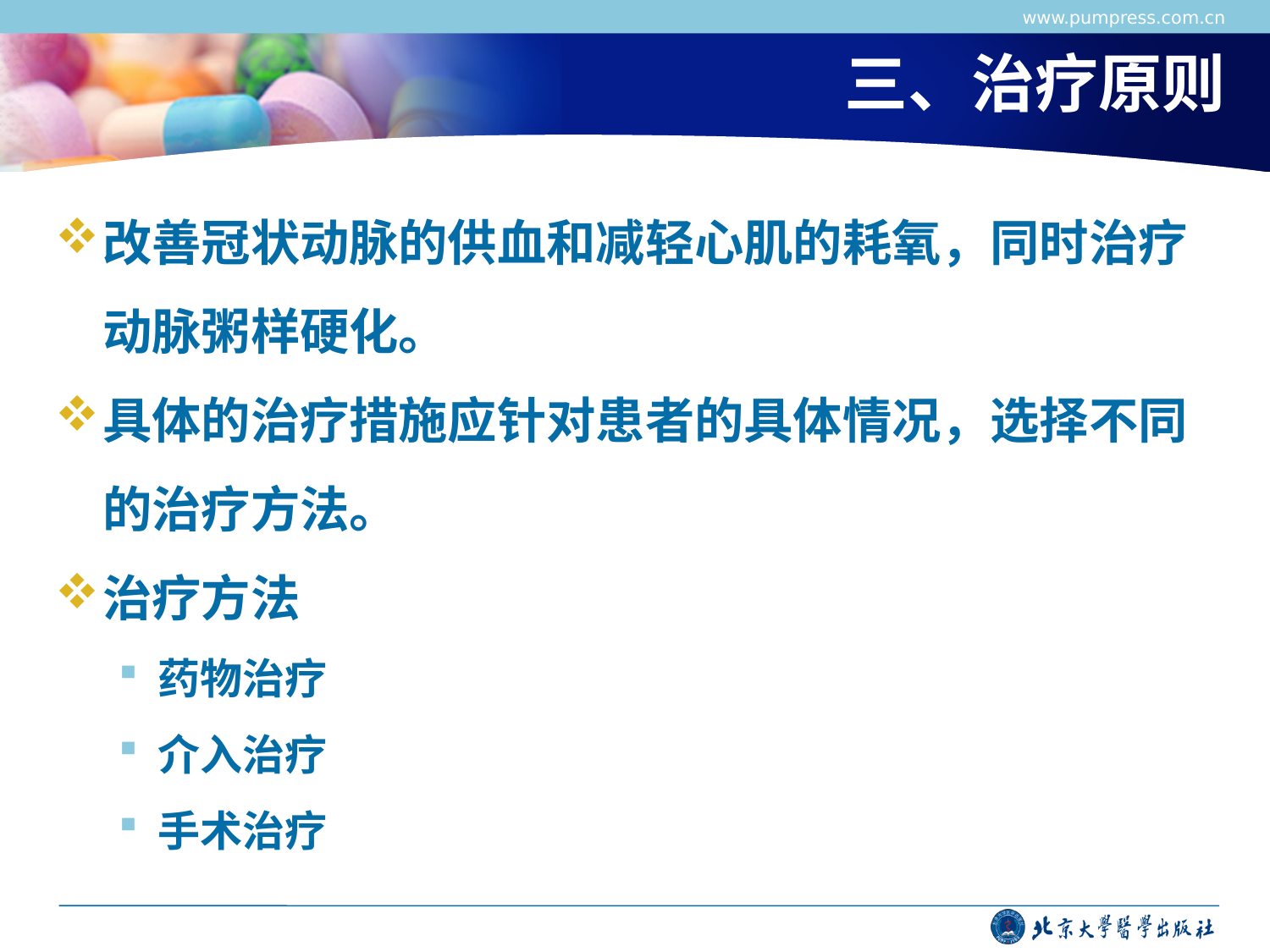

www.pumpress.com.cn
# 三、治疗原则
改善冠状动脉的供血和减轻心肌的耗氧，同时治疗动脉粥样硬化。
具体的治疗措施应针对患者的具体情况，选择不同的治疗方法。
治疗方法
药物治疗
介入治疗
手术治疗